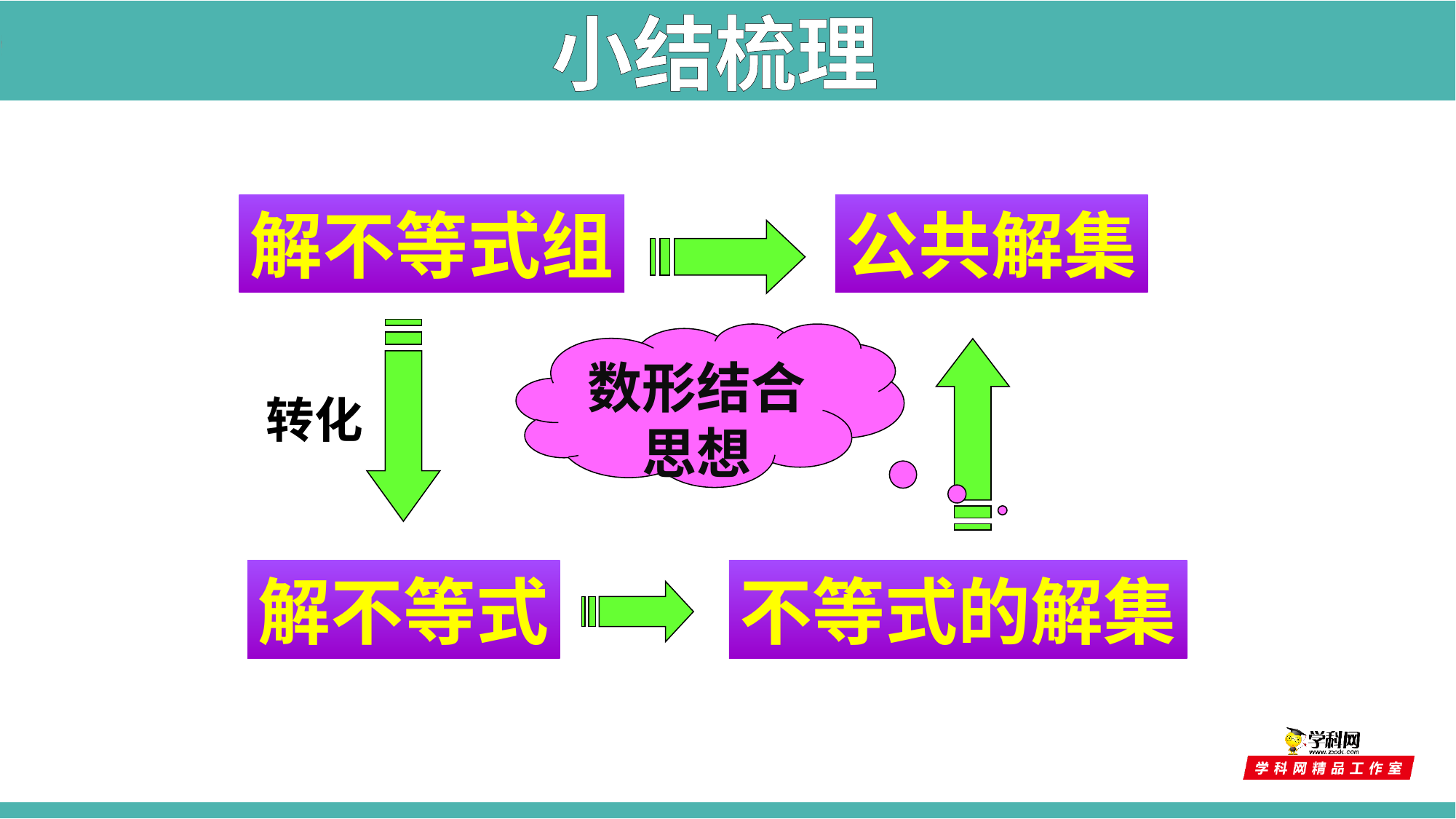

小结梳理
解不等式组
公共解集

数形结合思想
转化

解不等式
不等式的解集